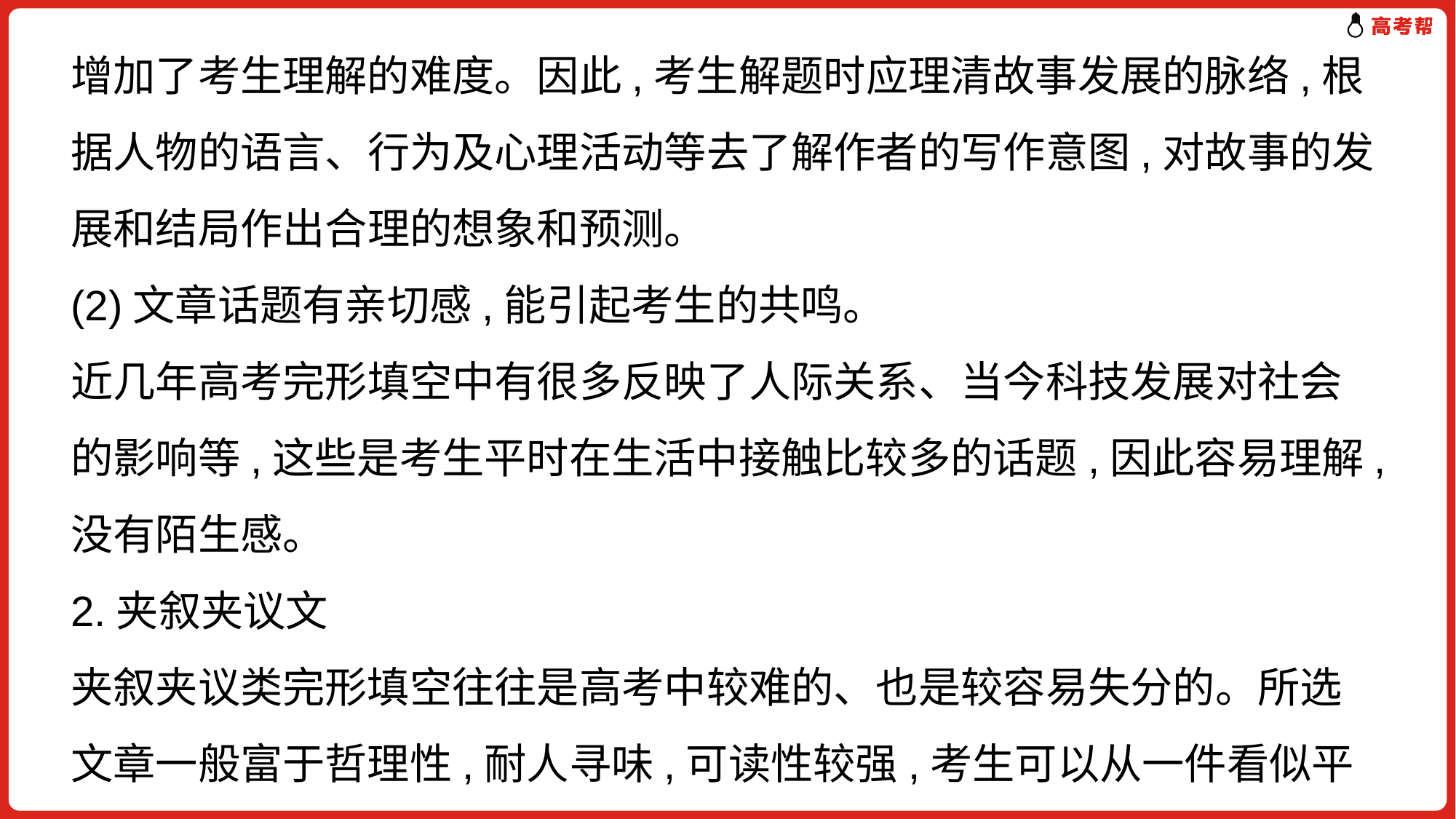

增加了考生理解的难度。因此,考生解题时应理清故事发展的脉络,根据人物的语言、行为及心理活动等去了解作者的写作意图,对故事的发展和结局作出合理的想象和预测。
(2)文章话题有亲切感,能引起考生的共鸣。
近几年高考完形填空中有很多反映了人际关系、当今科技发展对社会的影响等,这些是考生平时在生活中接触比较多的话题,因此容易理解,没有陌生感。
2.夹叙夹议文
夹叙夹议类完形填空往往是高考中较难的、也是较容易失分的。所选文章一般富于哲理性,耐人寻味,可读性较强,考生可以从一件看似平淡的